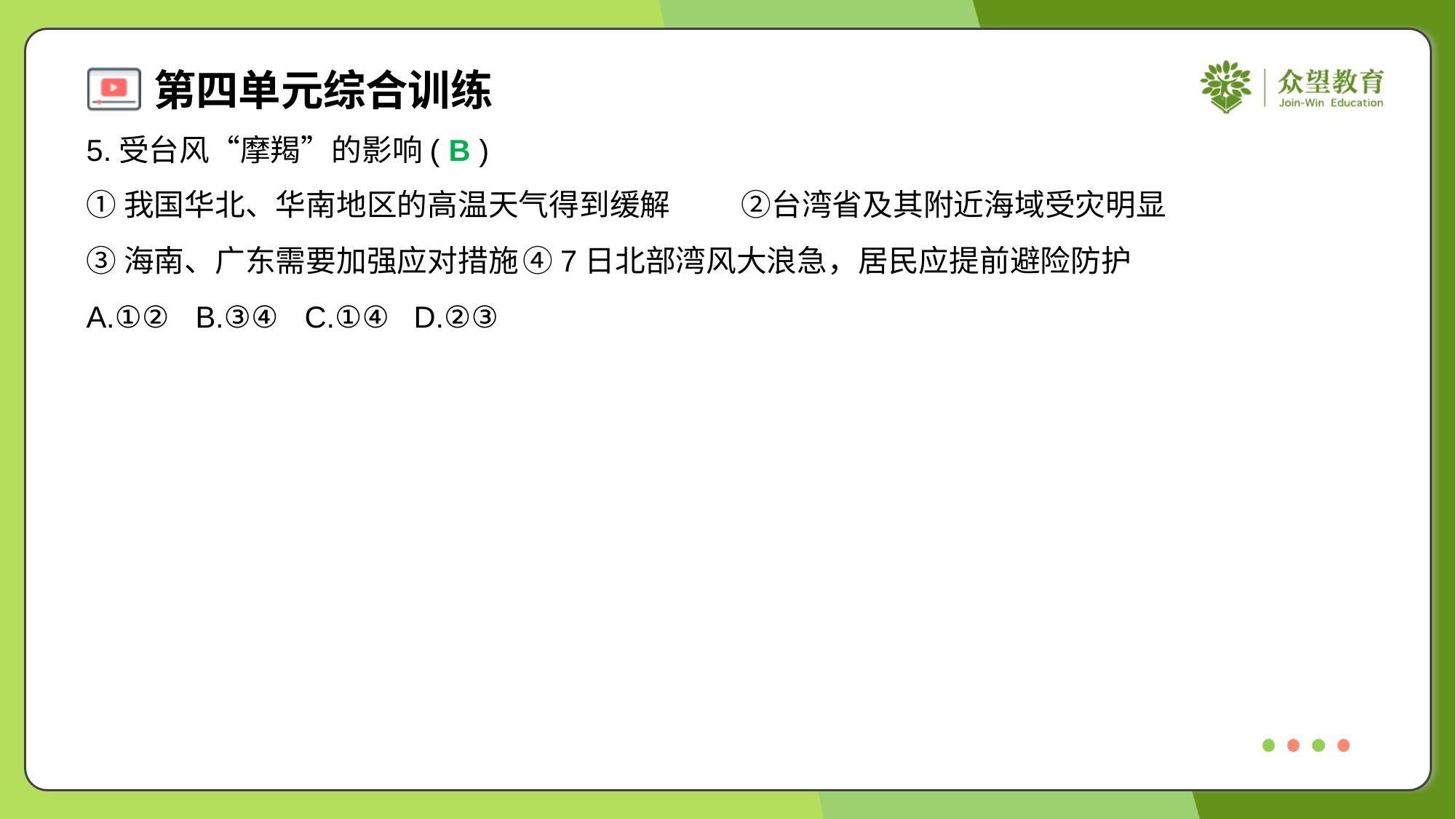

5.受台风“摩羯”的影响(     )
B
①我国华北、华南地区的高温天气得到缓解	②台湾省及其附近海域受灾明显
③海南、广东需要加强应对措施	④7日北部湾风大浪急，居民应提前避险防护
A.①②	B.③④	C.①④	D.②③